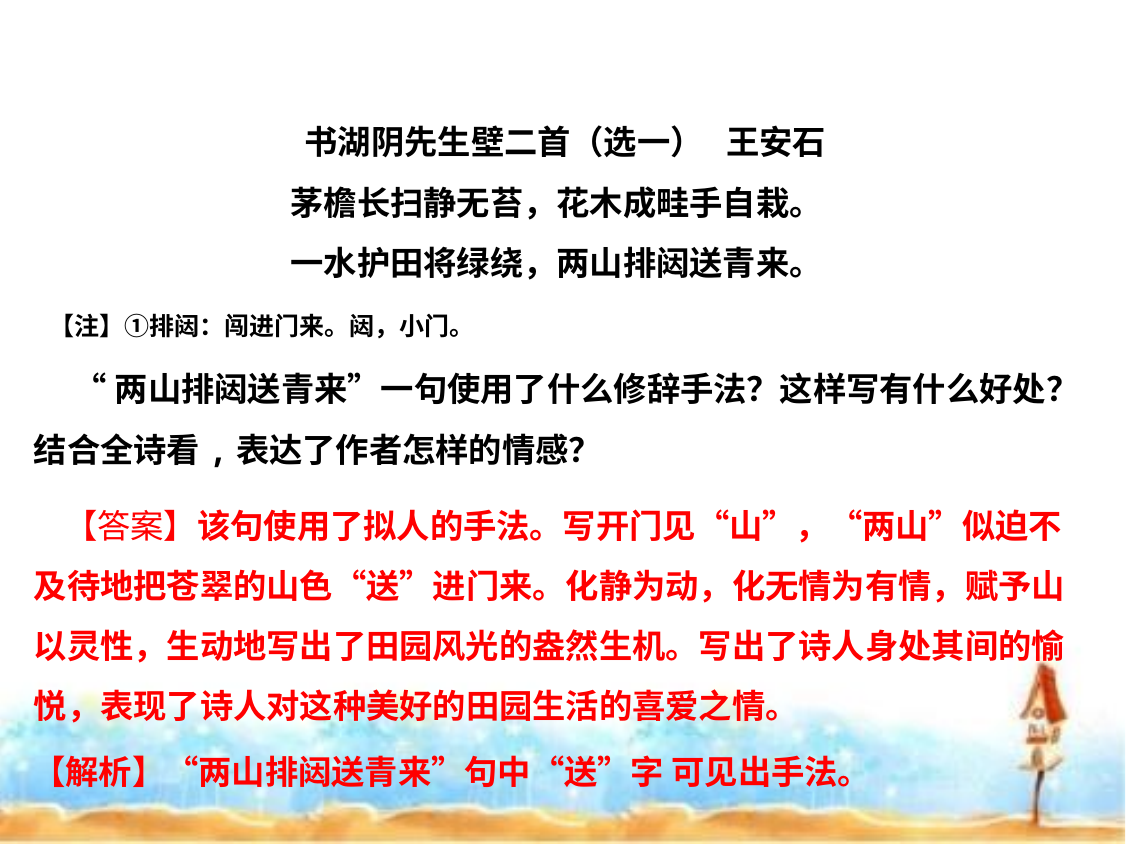

书湖阴先生壁二首（选一）   王安石
茅檐长扫静无苔，花木成畦手自栽。
一水护田将绿绕，两山排闼送青来。
 【注】①排闼：闯进门来。闼，小门。
     “两山排闼送青来”一句使用了什么修辞手法？这样写有什么好处？结合全诗看,表达了作者怎样的情感？
   【答案】该句使用了拟人的手法。写开门见“山”，“两山”似迫不及待地把苍翠的山色“送”进门来。化静为动，化无情为有情，赋予山以灵性，生动地写出了田园风光的盎然生机。写出了诗人身处其间的愉悦，表现了诗人对这种美好的田园生活的喜爱之情。
  【解析】“两山排闼送青来”句中“送”字 可见出手法。